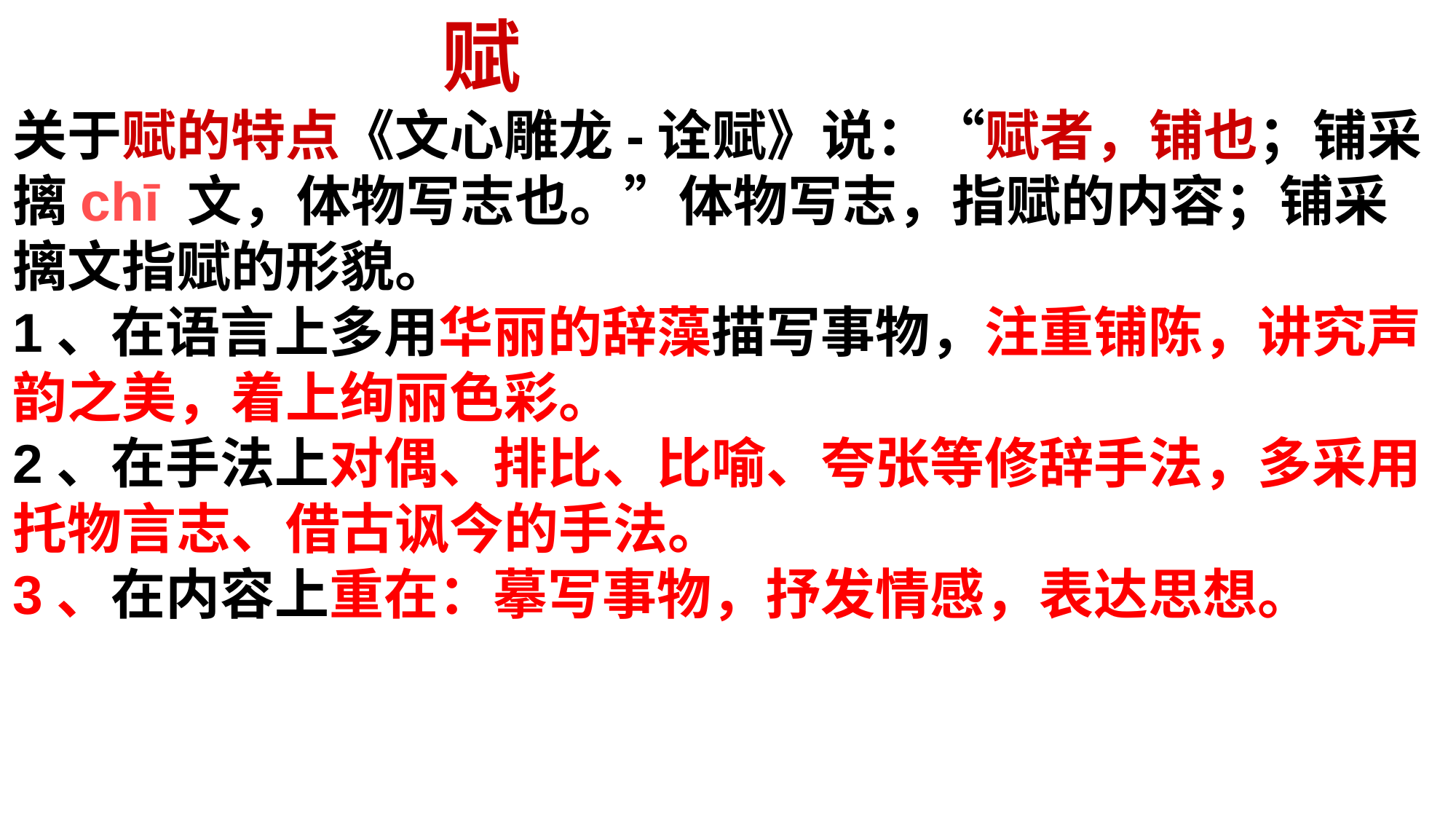

赋
关于赋的特点《文心雕龙-诠赋》说：“赋者，铺也；铺采摛chī 文，体物写志也。”体物写志，指赋的内容；铺采摛文指赋的形貌。
1、在语言上多用华丽的辞藻描写事物，注重铺陈，讲究声韵之美，着上绚丽色彩。
2、在手法上对偶、排比、比喻、夸张等修辞手法，多采用托物言志、借古讽今的手法。
3、在内容上重在：摹写事物，抒发情感，表达思想。